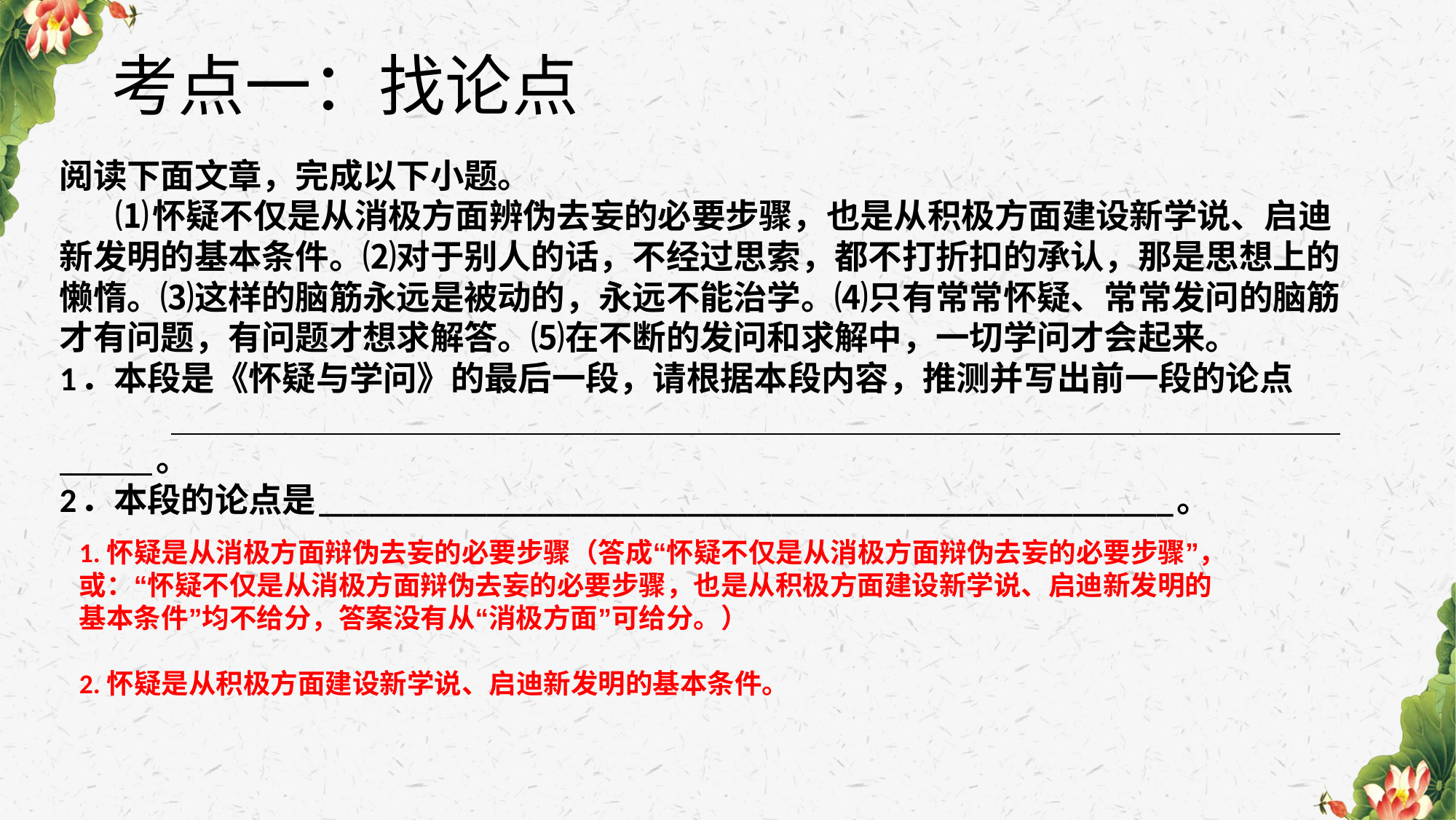

# 考点一：找论点
阅读下面文章，完成以下小题。
      ⑴怀疑不仅是从消极方面辨伪去妄的必要步骤，也是从积极方面建设新学说、启迪新发明的基本条件。⑵对于别人的话，不经过思索，都不打折扣的承认，那是思想上的懒惰。⑶这样的脑筋永远是被动的，永远不能治学。⑷只有常常怀疑、常常发问的脑筋才有问题，有问题才想求解答。⑸在不断的发问和求解中，一切学问才会起来。
1．本段是《怀疑与学问》的最后一段，请根据本段内容，推测并写出前一段的论点
                                                                                                                                                     。
2．本段的论点是___________________________________________________。

1.怀疑是从消极方面辩伪去妄的必要步骤（答成“怀疑不仅是从消极方面辩伪去妄的必要步骤”，或：“怀疑不仅是从消极方面辩伪去妄的必要步骤，也是从积极方面建设新学说、启迪新发明的基本条件”均不给分，答案没有从“消极方面”可给分。）

2.怀疑是从积极方面建设新学说、启迪新发明的基本条件。